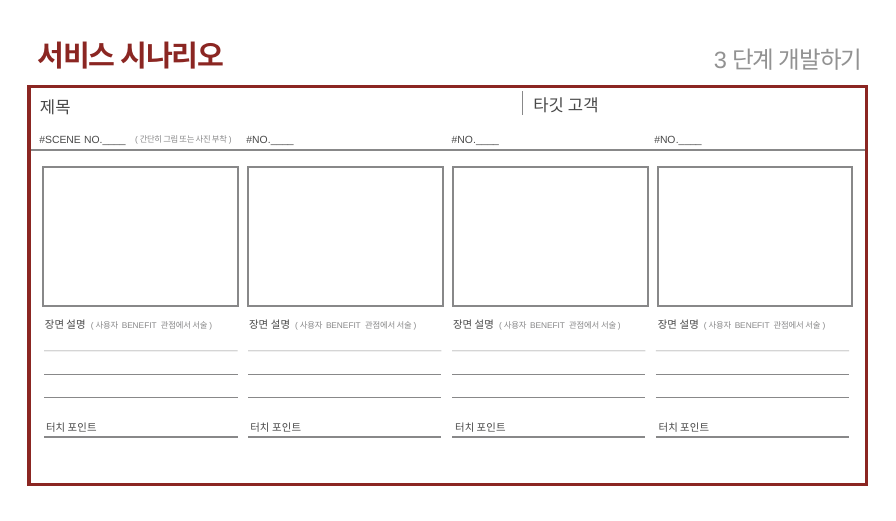

서비스 시나리오
3단계 개발하기
| 제목 |  |
| --- | --- |
|  |  |

타깃 고객
#SCENE NO.____
#NO.____
#NO.____
#NO.____
(간단히 그림 또는 사진 부착)

장면 설명 (사용자 BENEFIT 관점에서 서술)
장면 설명 (사용자 BENEFIT 관점에서 서술)
장면 설명 (사용자 BENEFIT 관점에서 서술)
장면 설명 (사용자 BENEFIT 관점에서 서술)

터치 포인트
터치 포인트
터치 포인트
터치 포인트